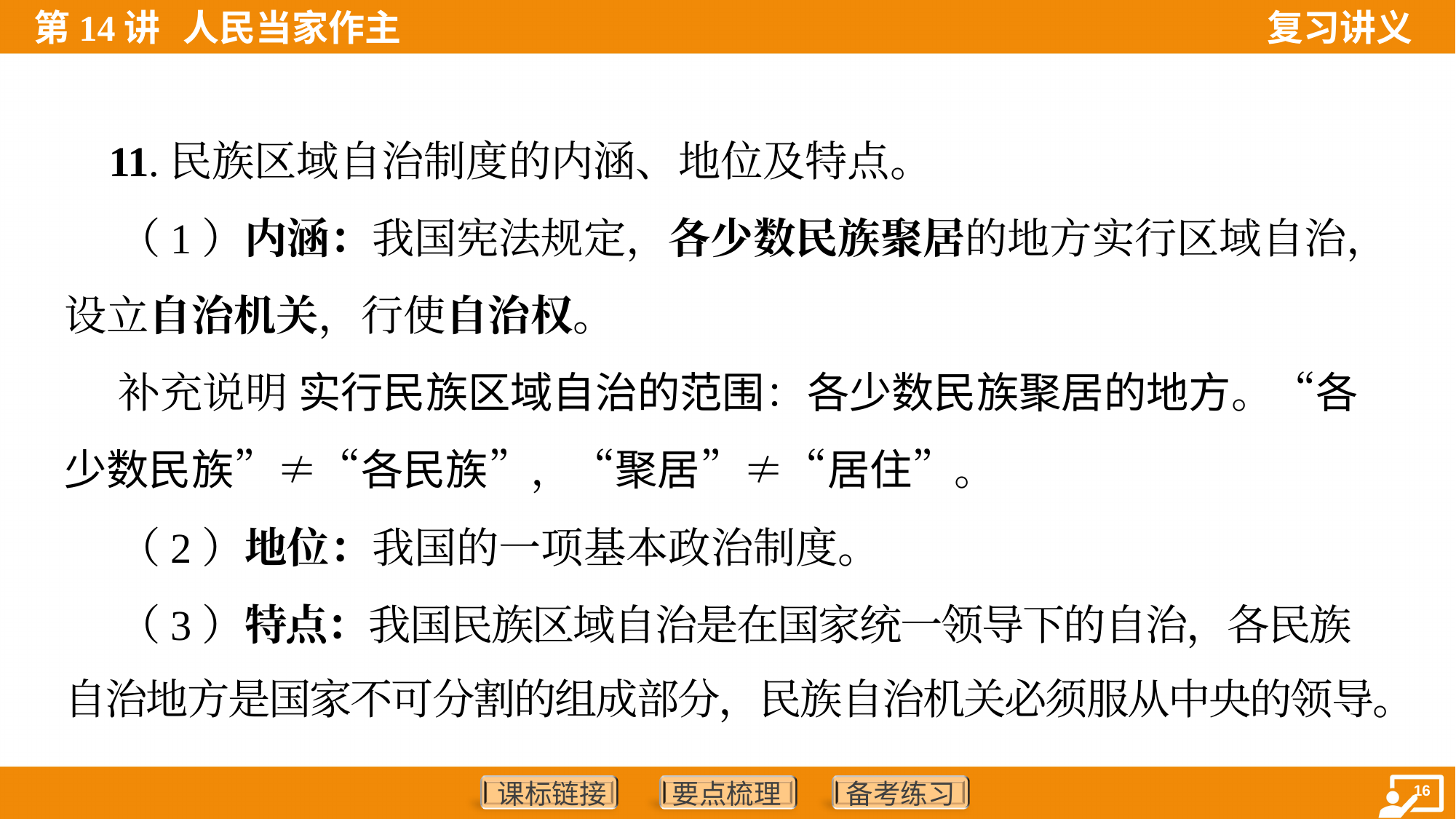

11.民族区域自治制度的内涵、地位及特点。
    （1）内涵：我国宪法规定，各少数民族聚居的地方实行区域自治，
设立自治机关，行使自治权。
    补充说明 实行民族区域自治的范围：各少数民族聚居的地方。“各
少数民族”≠“各民族”，“聚居”≠“居住”。
    （2）地位：我国的一项基本政治制度。
    （3）特点：我国民族区域自治是在国家统一领导下的自治，各民族
自治地方是国家不可分割的组成部分，民族自治机关必须服从中央的领导。